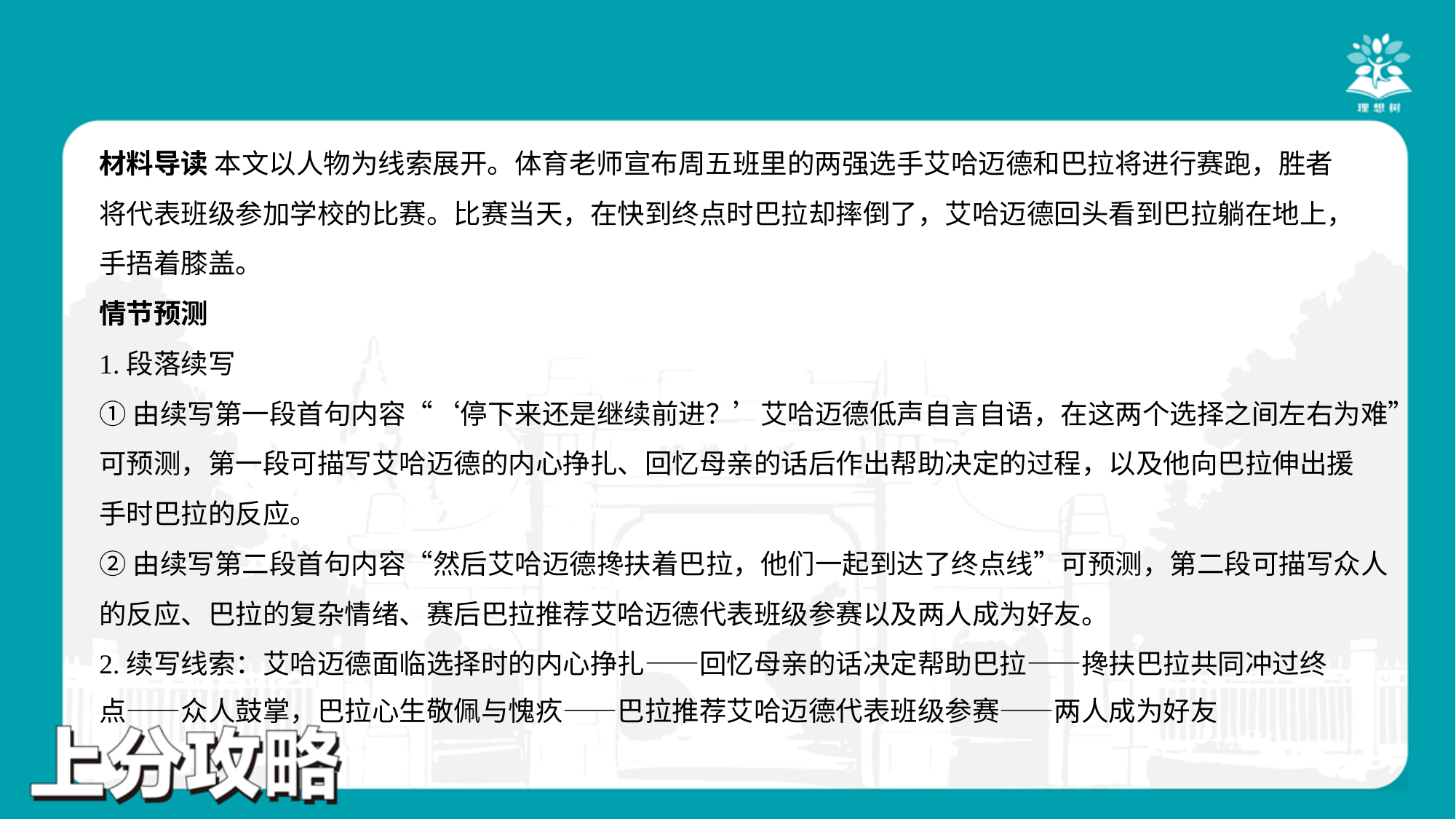

材料导读 本文以人物为线索展开。体育老师宣布周五班里的两强选手艾哈迈德和巴拉将进行赛跑，胜者
将代表班级参加学校的比赛。比赛当天，在快到终点时巴拉却摔倒了，艾哈迈德回头看到巴拉躺在地上，
手捂着膝盖。
情节预测
1.段落续写
①由续写第一段首句内容“‘停下来还是继续前进？’艾哈迈德低声自言自语，在这两个选择之间左右为难”
可预测，第一段可描写艾哈迈德的内心挣扎、回忆母亲的话后作出帮助决定的过程，以及他向巴拉伸出援
手时巴拉的反应。
②由续写第二段首句内容“然后艾哈迈德搀扶着巴拉，他们一起到达了终点线”可预测，第二段可描写众人
的反应、巴拉的复杂情绪、赛后巴拉推荐艾哈迈德代表班级参赛以及两人成为好友。
2.续写线索：艾哈迈德面临选择时的内心挣扎——回忆母亲的话决定帮助巴拉——搀扶巴拉共同冲过终
点——众人鼓掌，巴拉心生敬佩与愧疚——巴拉推荐艾哈迈德代表班级参赛——两人成为好友